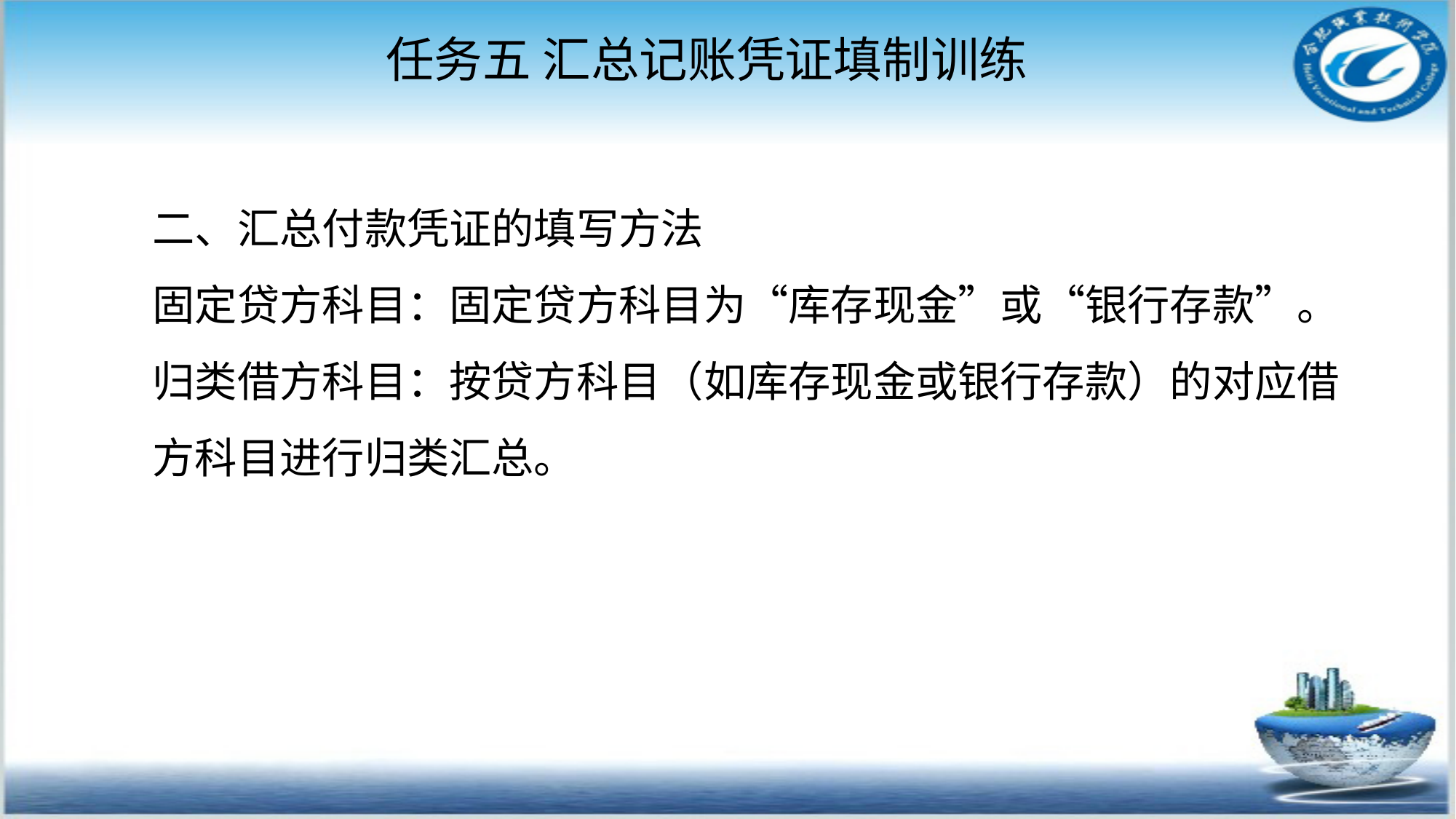

任务五 汇总记账凭证填制训练
二、汇总付款凭证的填写方法
固定贷方科目：固定贷方科目为“库存现金”或“银行存款”。
归类借方科目：按贷方科目（如库存现金或银行存款）的对应借方科目进行归类汇总。